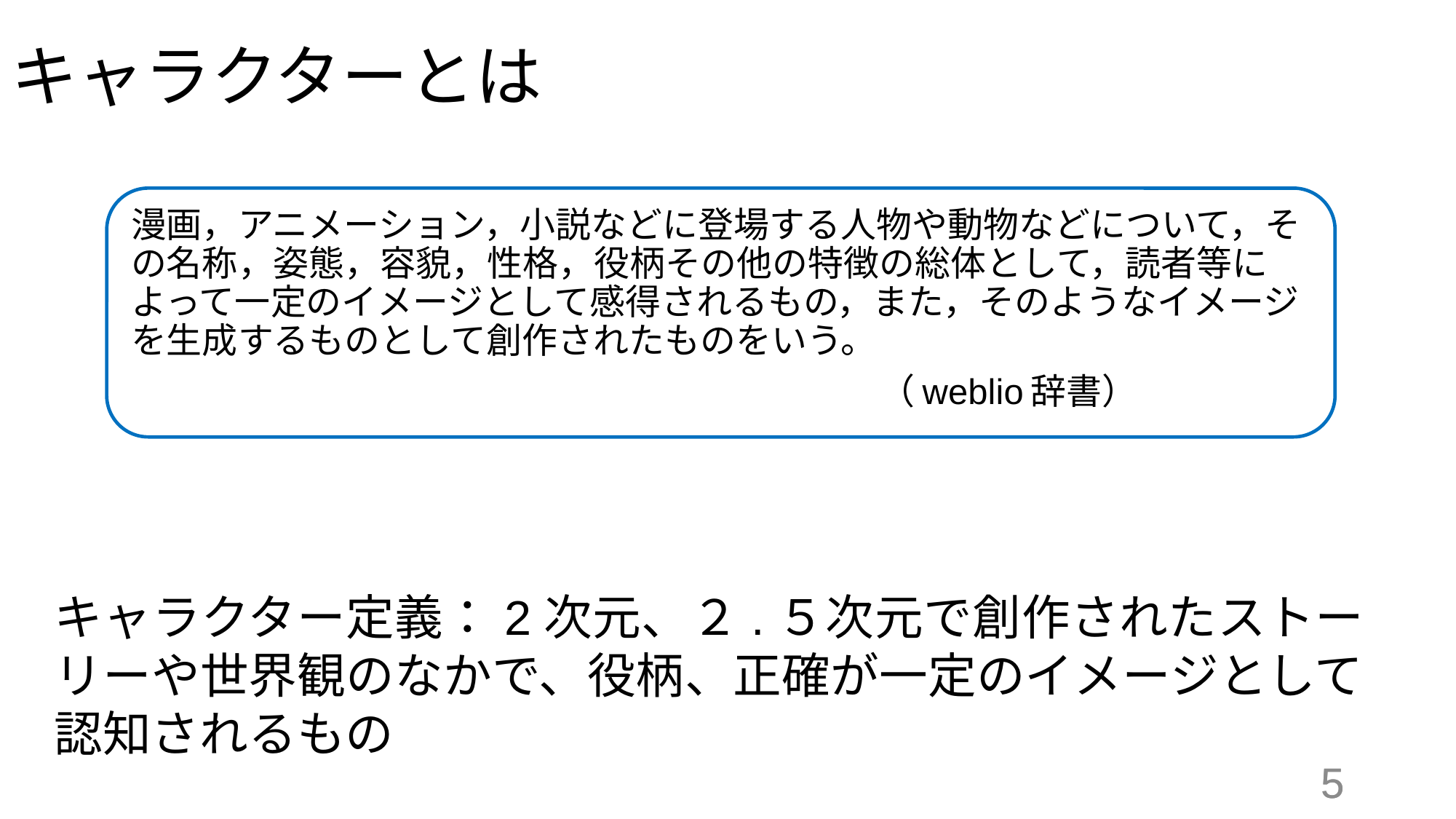

# キャラクターとは

漫画，アニメーション，小説などに登場する人物や動物などについて，その名称，姿態，容貌，性格，役柄その他の特徴の総体として，読者等によって一定のイメージとして感得されるもの，また，そのようなイメージを生成するものとして創作されたものをいう。
　　　　　　　　　　　　　　　　　　　　　（weblio辞書）
キャラクター定義：2次元、２.５次元で創作されたストーリーや世界観のなかで、役柄、正確が一定のイメージとして認知されるもの
5
5